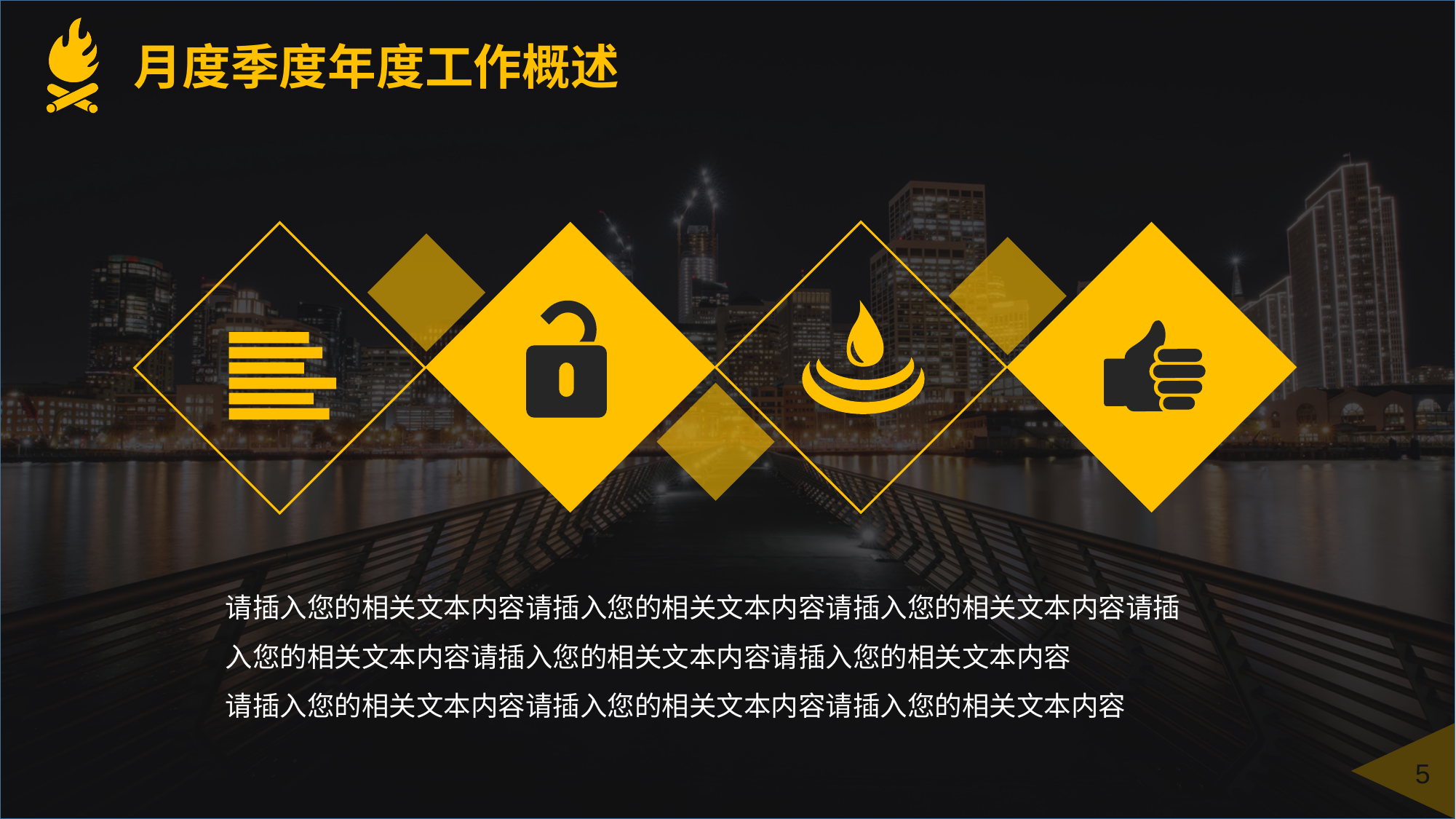

月度季度年度工作概述

请插入您的相关文本内容请插入您的相关文本内容请插入您的相关文本内容请插入您的相关文本内容请插入您的相关文本内容请插入您的相关文本内容
请插入您的相关文本内容请插入您的相关文本内容请插入您的相关文本内容